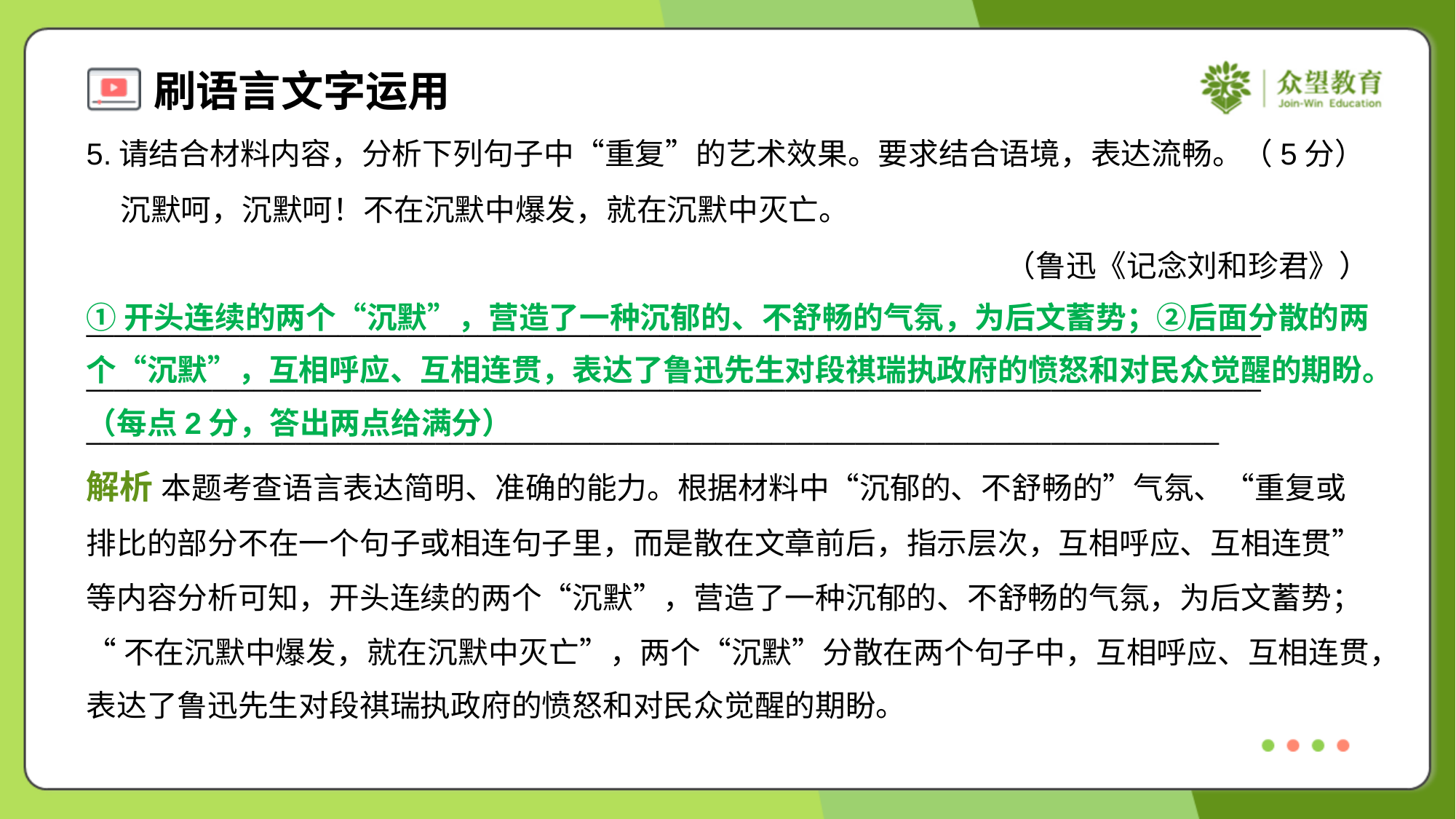

5.请结合材料内容，分析下列句子中“重复”的艺术效果。要求结合语境，表达流畅。（5分）
    沉默呵，沉默呵！不在沉默中爆发，就在沉默中灭亡。
（鲁迅《记念刘和珍君》）
____________________________________________________________________________________
____________________________________________________________________________________
_________________________________________________________________________________
①开头连续的两个“沉默”，营造了一种沉郁的、不舒畅的气氛，为后文蓄势；②后面分散的两
个“沉默”，互相呼应、互相连贯，表达了鲁迅先生对段祺瑞执政府的愤怒和对民众觉醒的期盼。
（每点2分，答出两点给满分）
解析 本题考查语言表达简明、准确的能力。根据材料中“沉郁的、不舒畅的”气氛、“重复或
排比的部分不在一个句子或相连句子里，而是散在文章前后，指示层次，互相呼应、互相连贯”
等内容分析可知，开头连续的两个“沉默”，营造了一种沉郁的、不舒畅的气氛，为后文蓄势；
“不在沉默中爆发，就在沉默中灭亡”，两个“沉默”分散在两个句子中，互相呼应、互相连贯，
表达了鲁迅先生对段祺瑞执政府的愤怒和对民众觉醒的期盼。